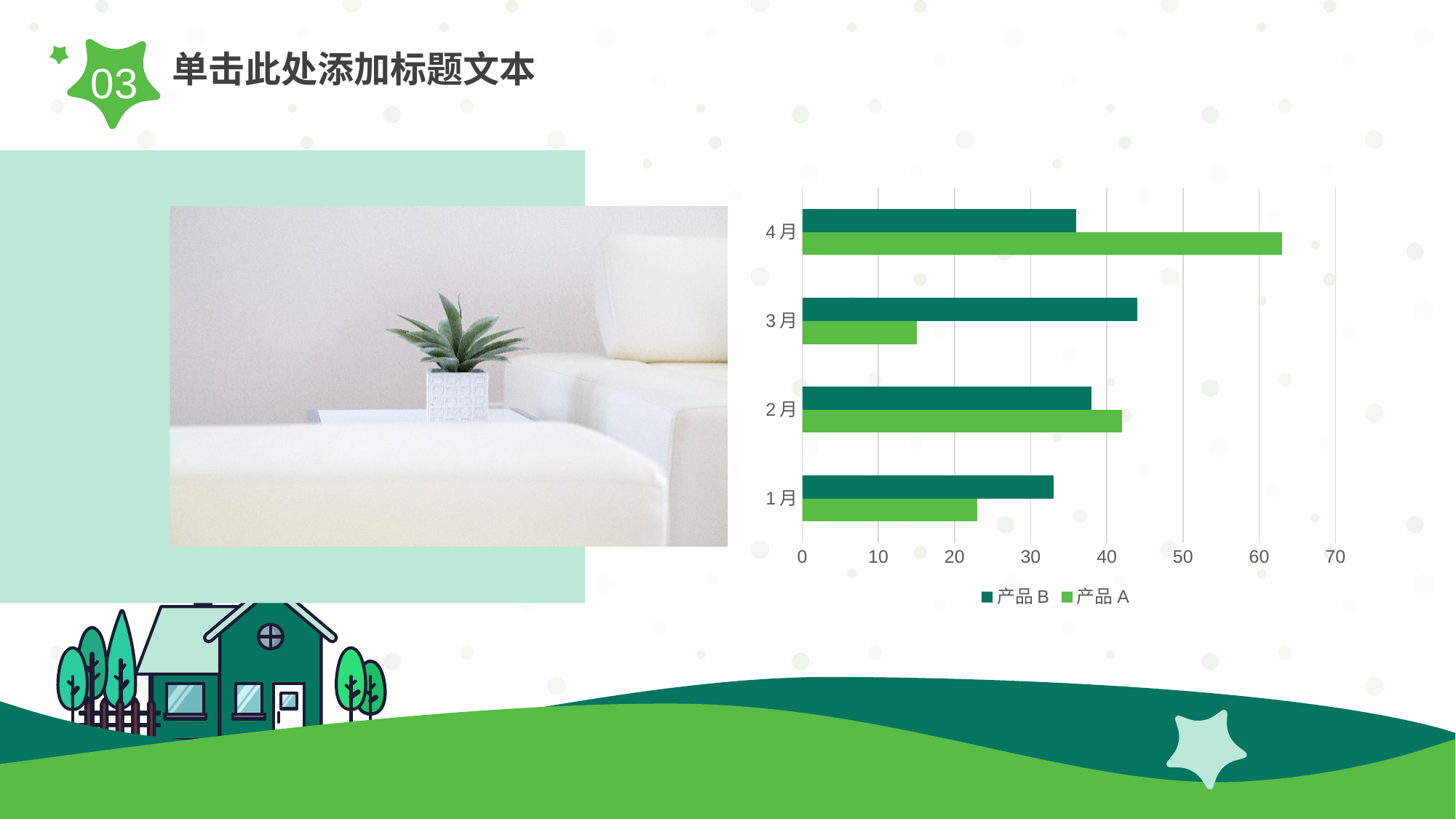

单击此处添加标题文本

03

### Chart

| Category | 产品A | 产品B |
|---|---|---|
| 1月 | 23.0 | 33.0 |
| 2月 | 42.0 | 38.0 |
| 3月 | 15.0 | 44.0 |
| 4月 | 63.0 | 36.0 |